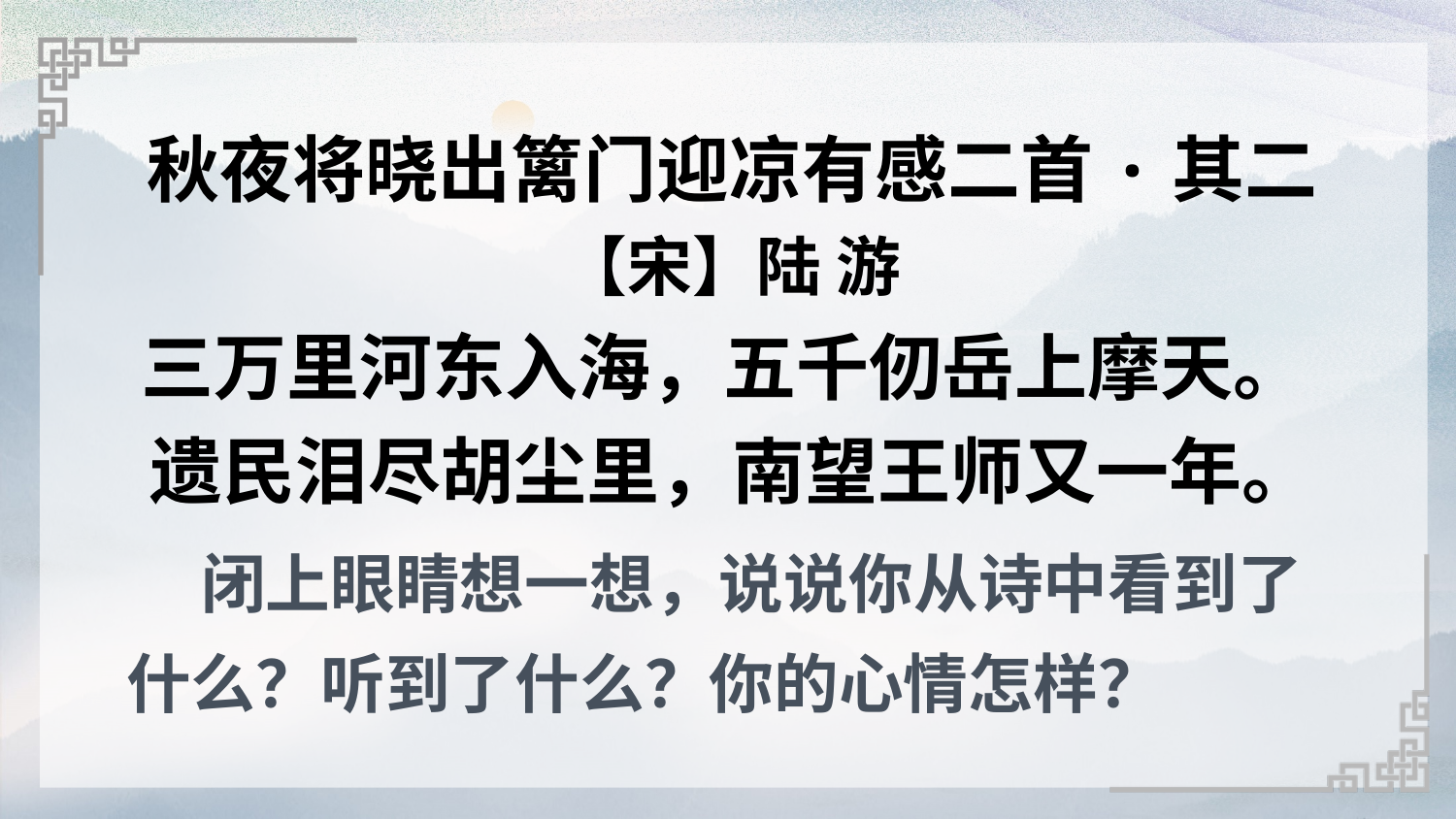

秋夜将晓出篱门迎凉有感二首·其二
【宋】陆 游
三万里河东入海，五千仞岳上摩天。
遗民泪尽胡尘里，南望王师又一年。
    闭上眼睛想一想，说说你从诗中看到了什么？听到了什么？你的心情怎样？